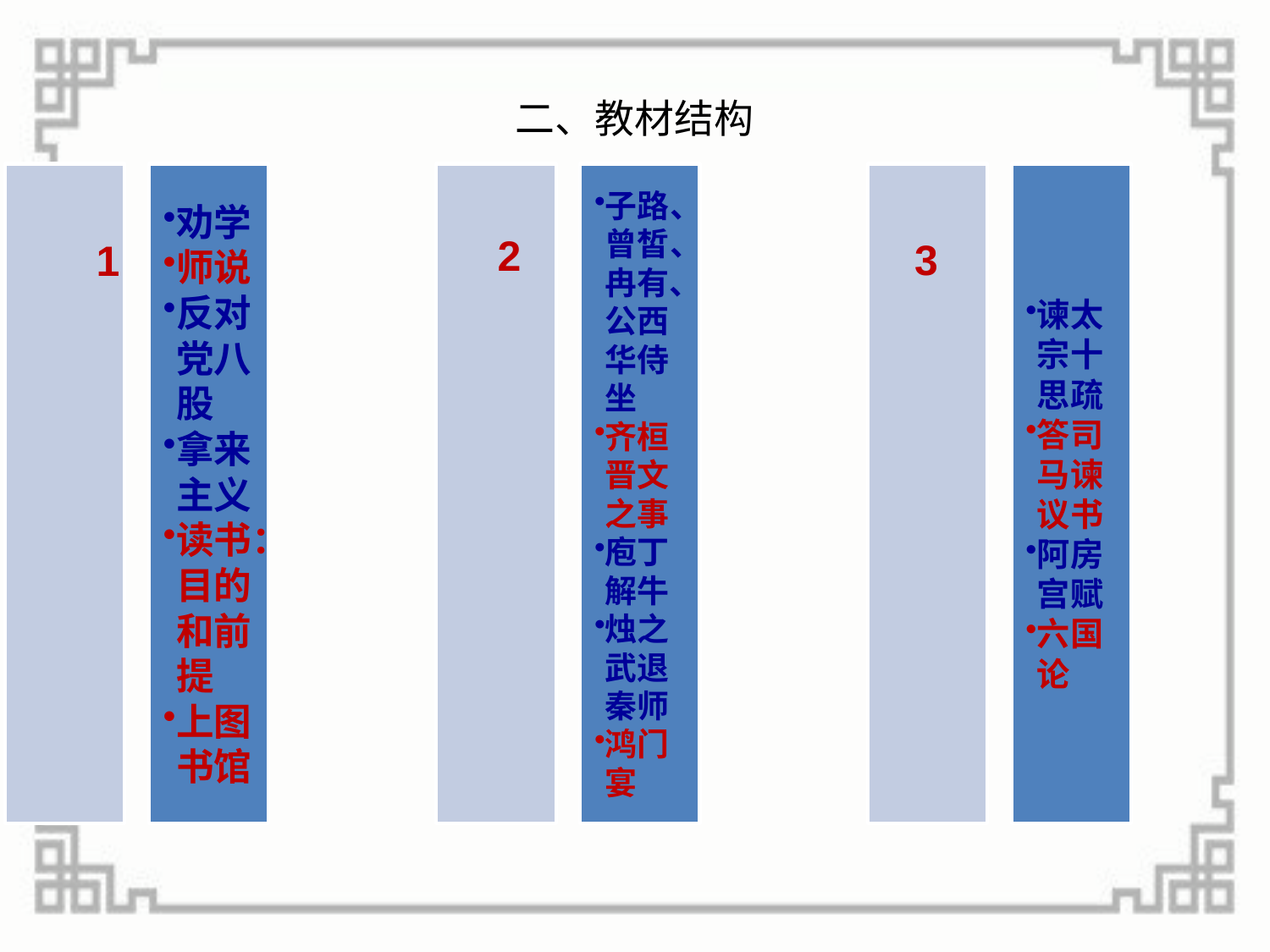

# 二、教材结构
劝学
子路、曾皙、冉有、公西华侍坐
谏太宗十思疏
答司马谏议书
阿房宫赋
六国论
齐桓晋文之事
庖丁解牛
烛之武退秦师
鸿门宴
师说
反对党八股
拿来主义
读书：目的和前提
上图书馆
2
3
1